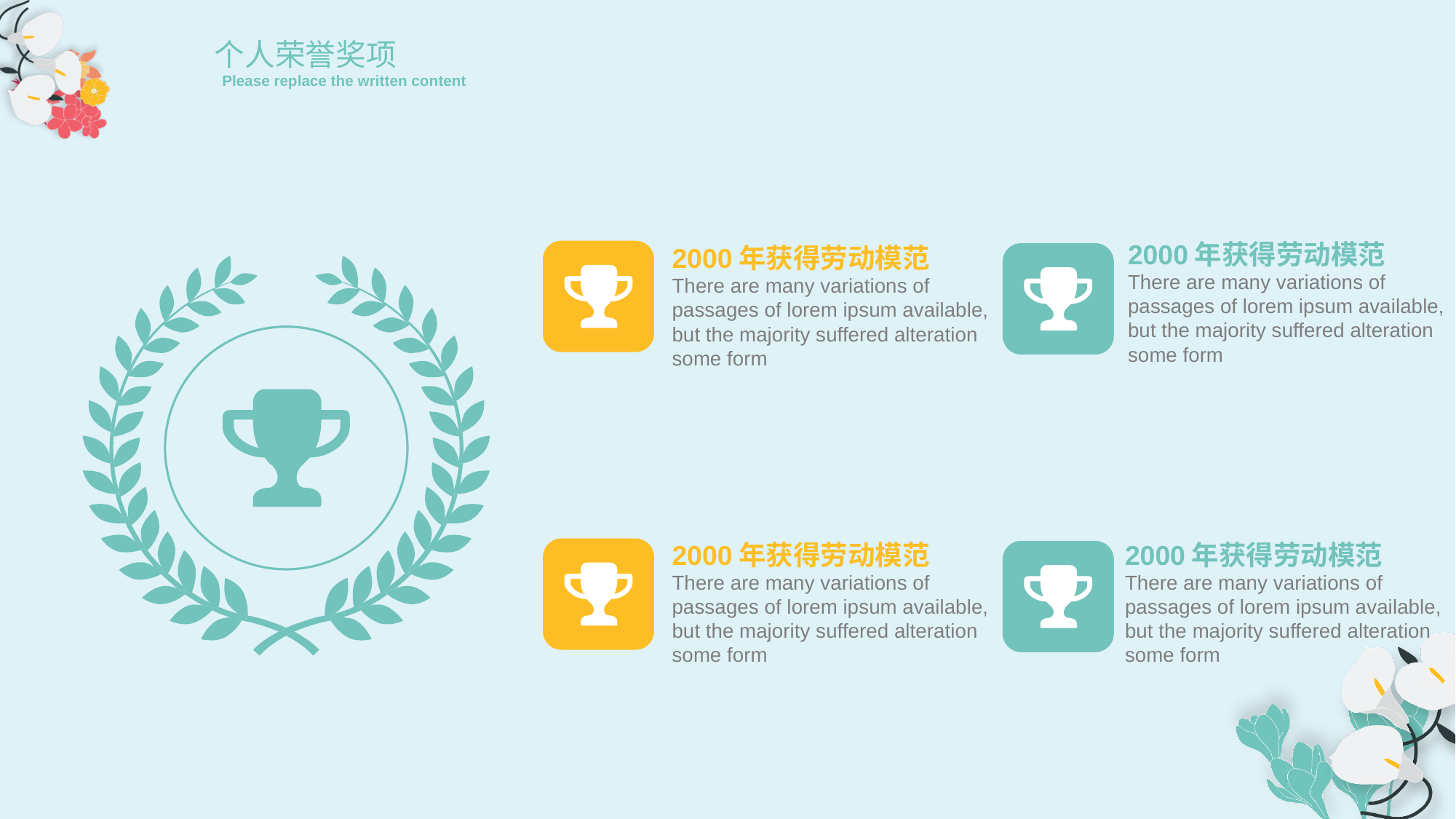

个人荣誉奖项
Please replace the written content
2000年获得劳动模范
There are many variations of passages of lorem ipsum available, but the majority suffered alteration
some form

2000年获得劳动模范
There are many variations of passages of lorem ipsum available, but the majority suffered alteration
some form

2000年获得劳动模范
There are many variations of passages of lorem ipsum available, but the majority suffered alteration
some form
2000年获得劳动模范
There are many variations of passages of lorem ipsum available, but the majority suffered alteration
some form

延迟付